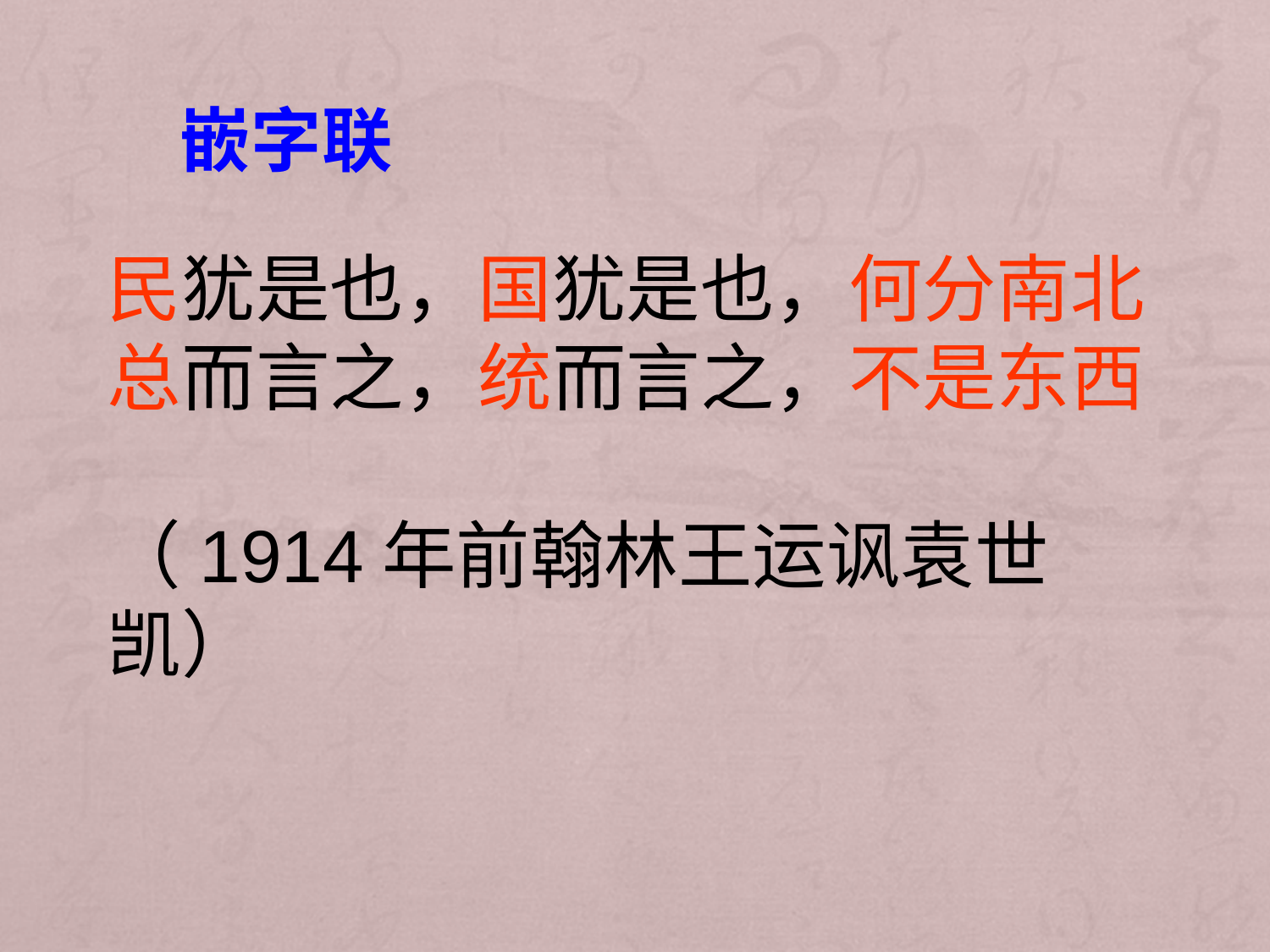

# 嵌字联
民犹是也，国犹是也，何分南北
总而言之，统而言之，不是东西

（1914年前翰林王运讽袁世凯）